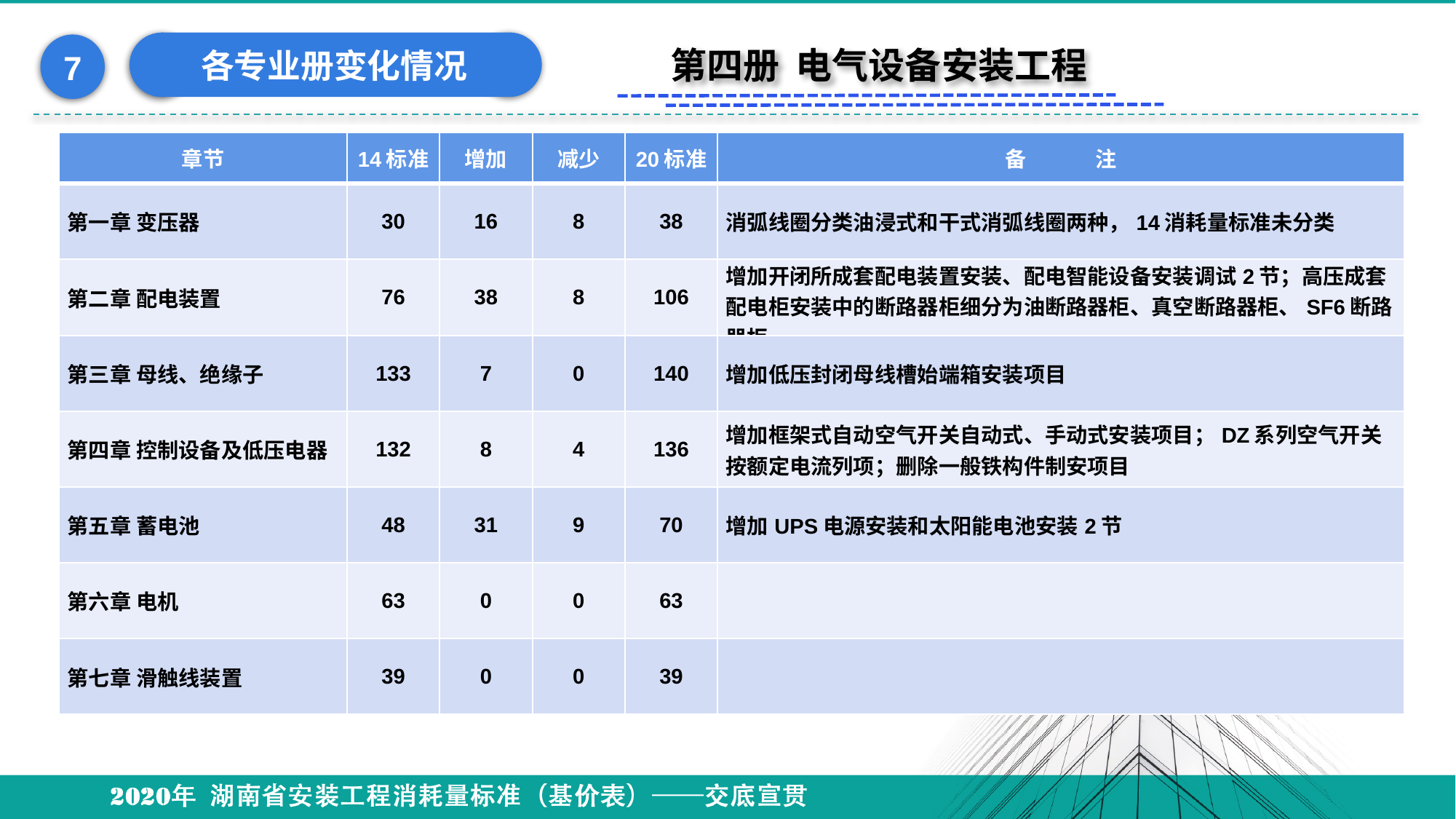

各专业册变化情况

7
第四册  电气设备安装工程
| 章节 | 14标准 | 增加 | 减少 | 20标准 | 备 注 |
| --- | --- | --- | --- | --- | --- |
| 第一章 变压器 | 30 | 16 | 8 | 38 | 消弧线圈分类油浸式和干式消弧线圈两种，14消耗量标准未分类 |
| 第二章 配电装置 | 76 | 38 | 8 | 106 | 增加开闭所成套配电装置安装、配电智能设备安装调试2节；高压成套配电柜安装中的断路器柜细分为油断路器柜、真空断路器柜、SF6断路器柜 |
| 第三章 母线、绝缘子 | 133 | 7 | 0 | 140 | 增加低压封闭母线槽始端箱安装项目 |
| 第四章 控制设备及低压电器 | 132 | 8 | 4 | 136 | 增加框架式自动空气开关自动式、手动式安装项目；DZ系列空气开关按额定电流列项；删除一般铁构件制安项目 |
| 第五章 蓄电池 | 48 | 31 | 9 | 70 | 增加UPS电源安装和太阳能电池安装2节 |
| 第六章 电机 | 63 | 0 | 0 | 63 |  |
| 第七章 滑触线装置 | 39 | 0 | 0 | 39 |  |